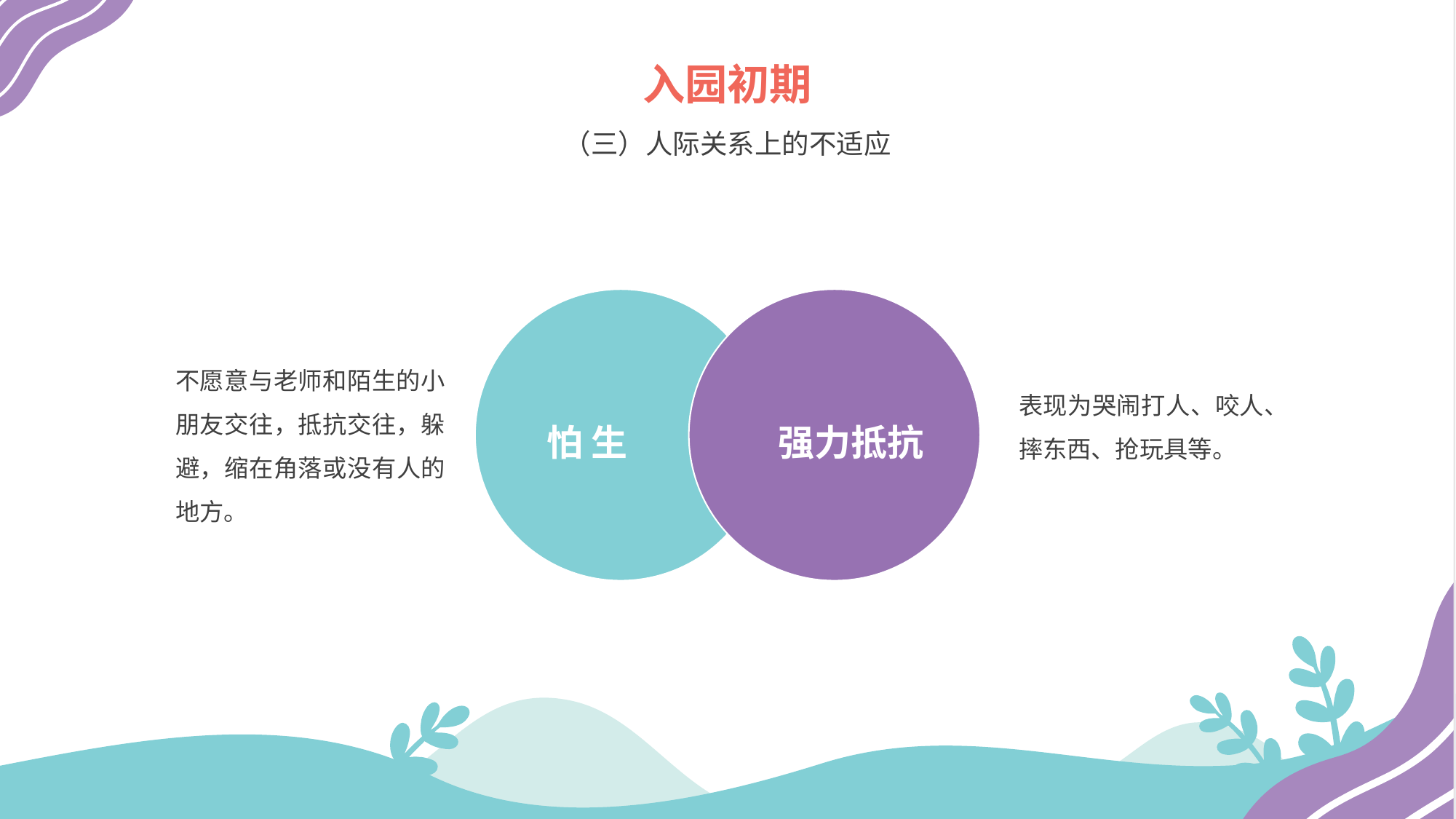

入园初期
（三）人际关系上的不适应

不愿意与老师和陌生的小朋友交往，抵抗交往，躲避，缩在角落或没有人的地方。
表现为哭闹打人、咬人、摔东西、抢玩具等。
怕 生
强力抵抗